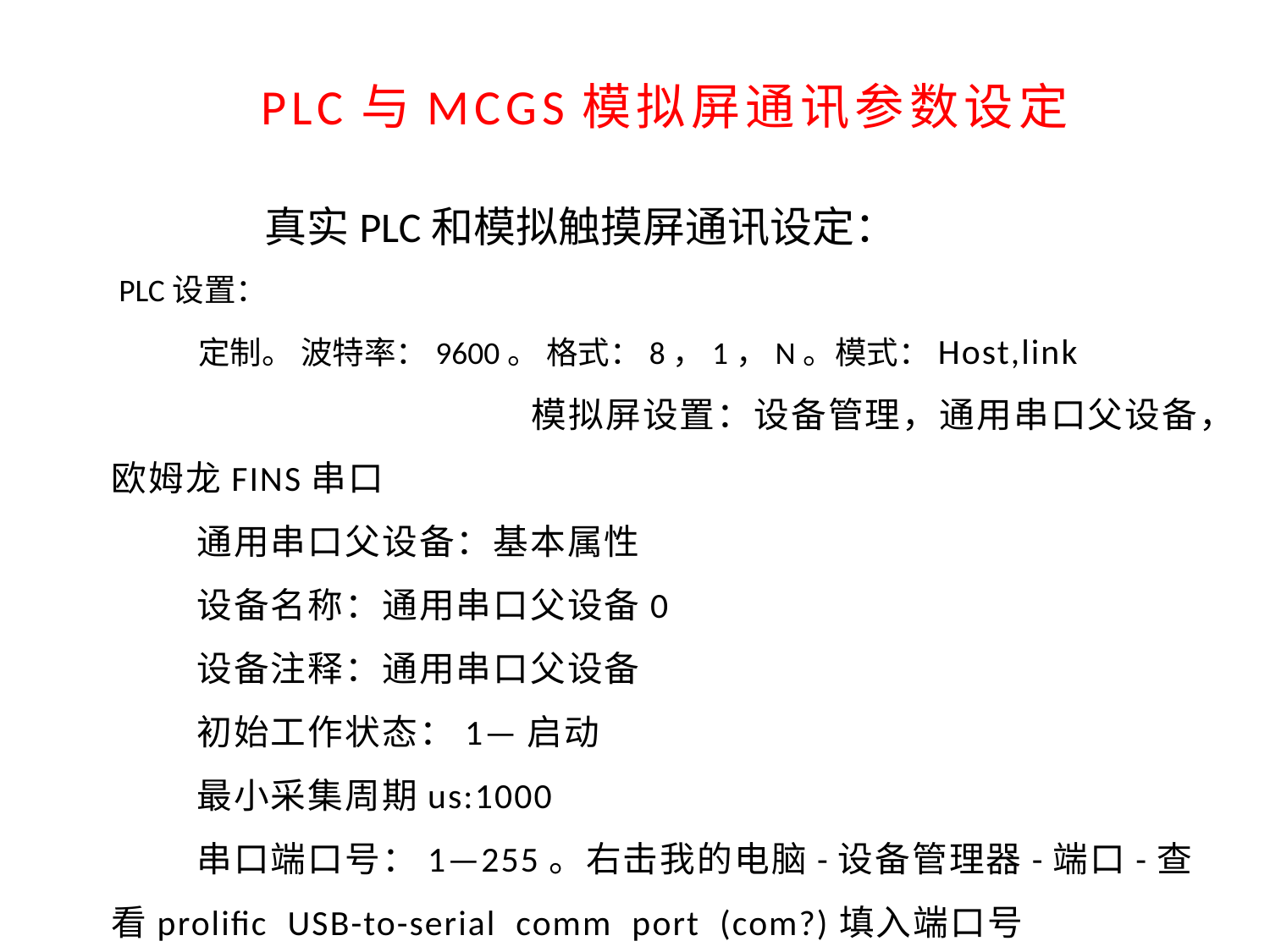

PLC与MCGS模拟屏通讯参数设定
               真实PLC和模拟触摸屏通讯设定：
 PLC设置：
           定制。 波特率：9600。 格式：8，1，N。模式：Host,link                                                         模拟屏设置：设备管理，通用串口父设备，欧姆龙FINS串口
        通用串口父设备：基本属性
        设备名称：通用串口父设备0
        设备注释：通用串口父设备
        初始工作状态：1—启动
        最小采集周期us:1000
        串口端口号：1—255。右击我的电脑-设备管理器-端口-查看prolific  USB-to-serial  comm  port  (com?)填入端口号